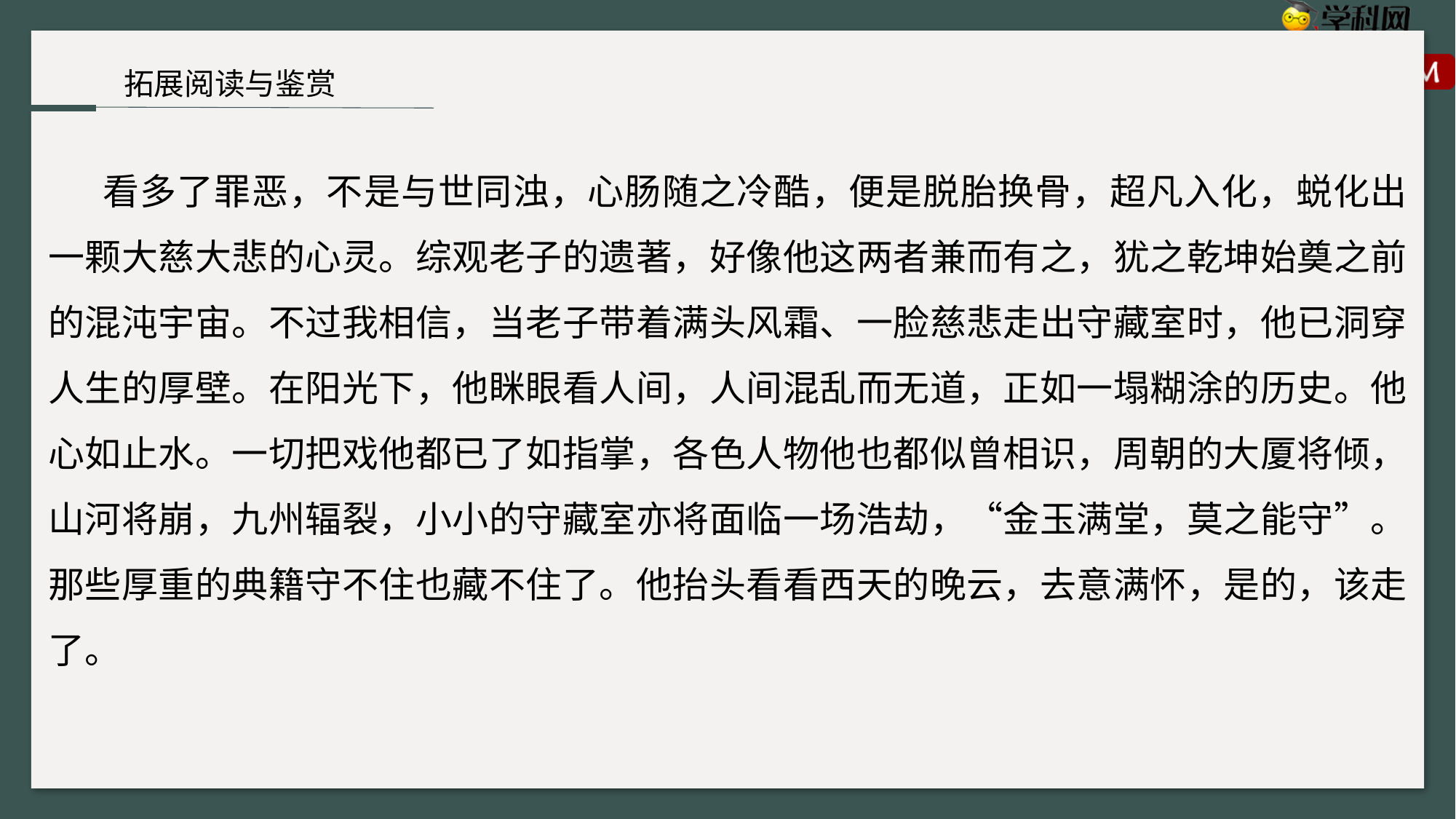

拓展阅读与鉴赏
看多了罪恶，不是与世同浊，心肠随之冷酷，便是脱胎换骨，超凡入化，蜕化出一颗大慈大悲的心灵。综观老子的遗著，好像他这两者兼而有之，犹之乾坤始奠之前的混沌宇宙。不过我相信，当老子带着满头风霜、一脸慈悲走出守藏室时，他已洞穿人生的厚壁。在阳光下，他眯眼看人间，人间混乱而无道，正如一塌糊涂的历史。他心如止水。一切把戏他都已了如指掌，各色人物他也都似曾相识，周朝的大厦将倾，山河将崩，九州辐裂，小小的守藏室亦将面临一场浩劫，“金玉满堂，莫之能守”。那些厚重的典籍守不住也藏不住了。他抬头看看西天的晚云，去意满怀，是的，该走了。